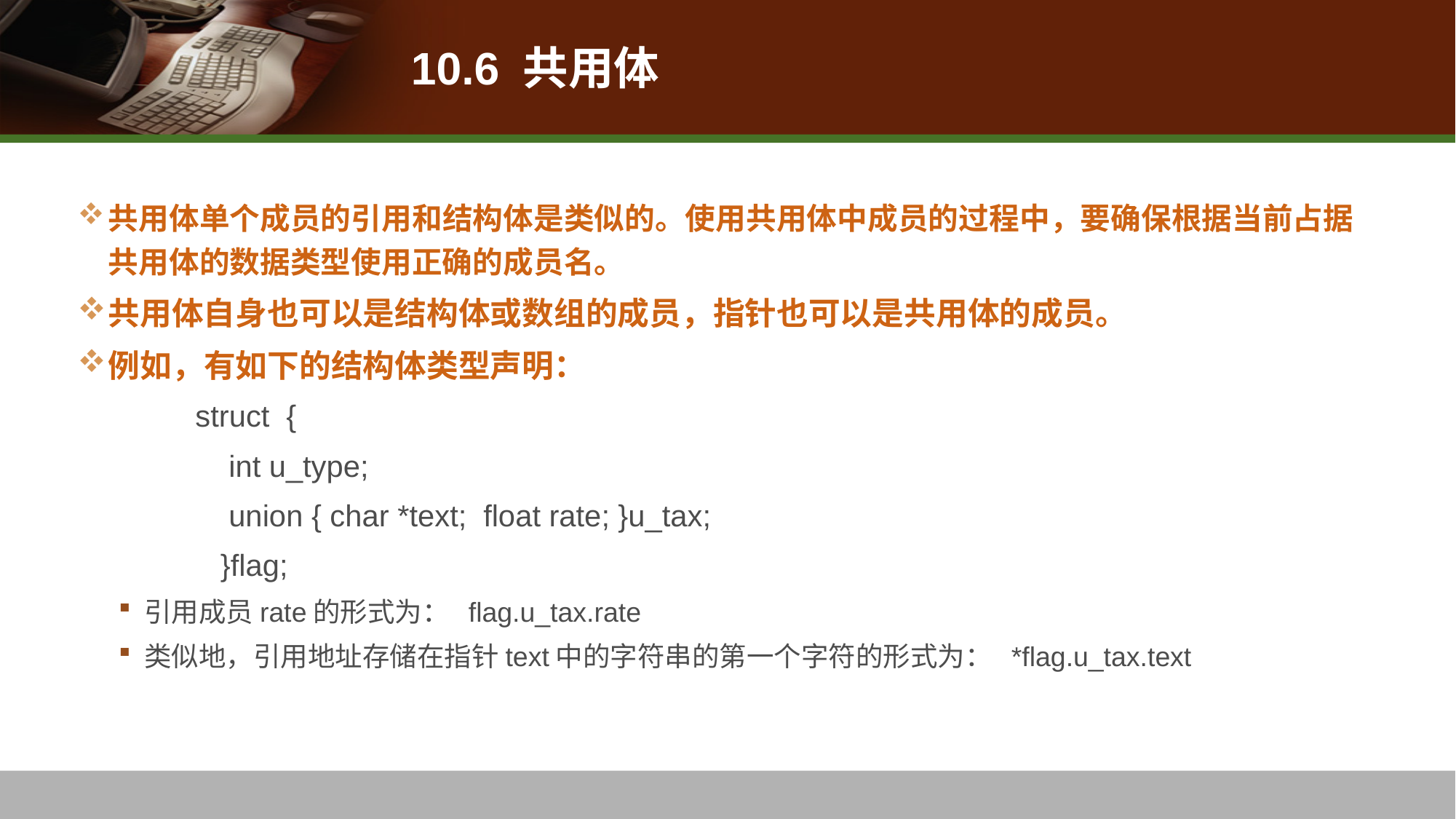

# 10.6 共用体
共用体单个成员的引用和结构体是类似的。使用共用体中成员的过程中，要确保根据当前占据共用体的数据类型使用正确的成员名。
共用体自身也可以是结构体或数组的成员，指针也可以是共用体的成员。
例如，有如下的结构体类型声明：
struct  {
    int u_type;
    union { char *text;  float rate; }u_tax;
   }flag;
引用成员rate的形式为：  flag.u_tax.rate
类似地，引用地址存储在指针text中的字符串的第一个字符的形式为：  *flag.u_tax.text